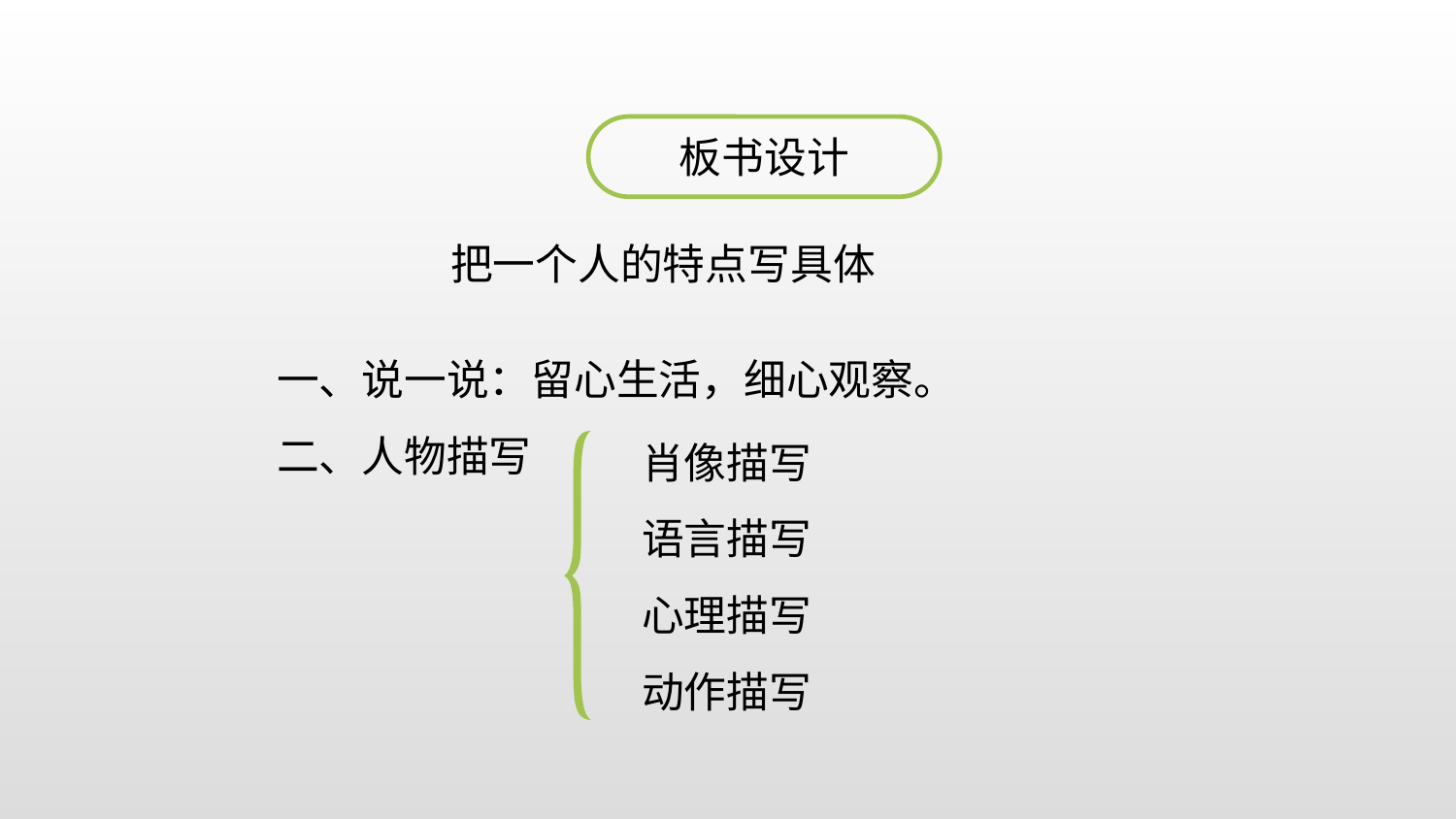

板书设计
把一个人的特点写具体
一、说一说：留心生活，细心观察。
二、人物描写
肖像描写
语言描写
心理描写
动作描写